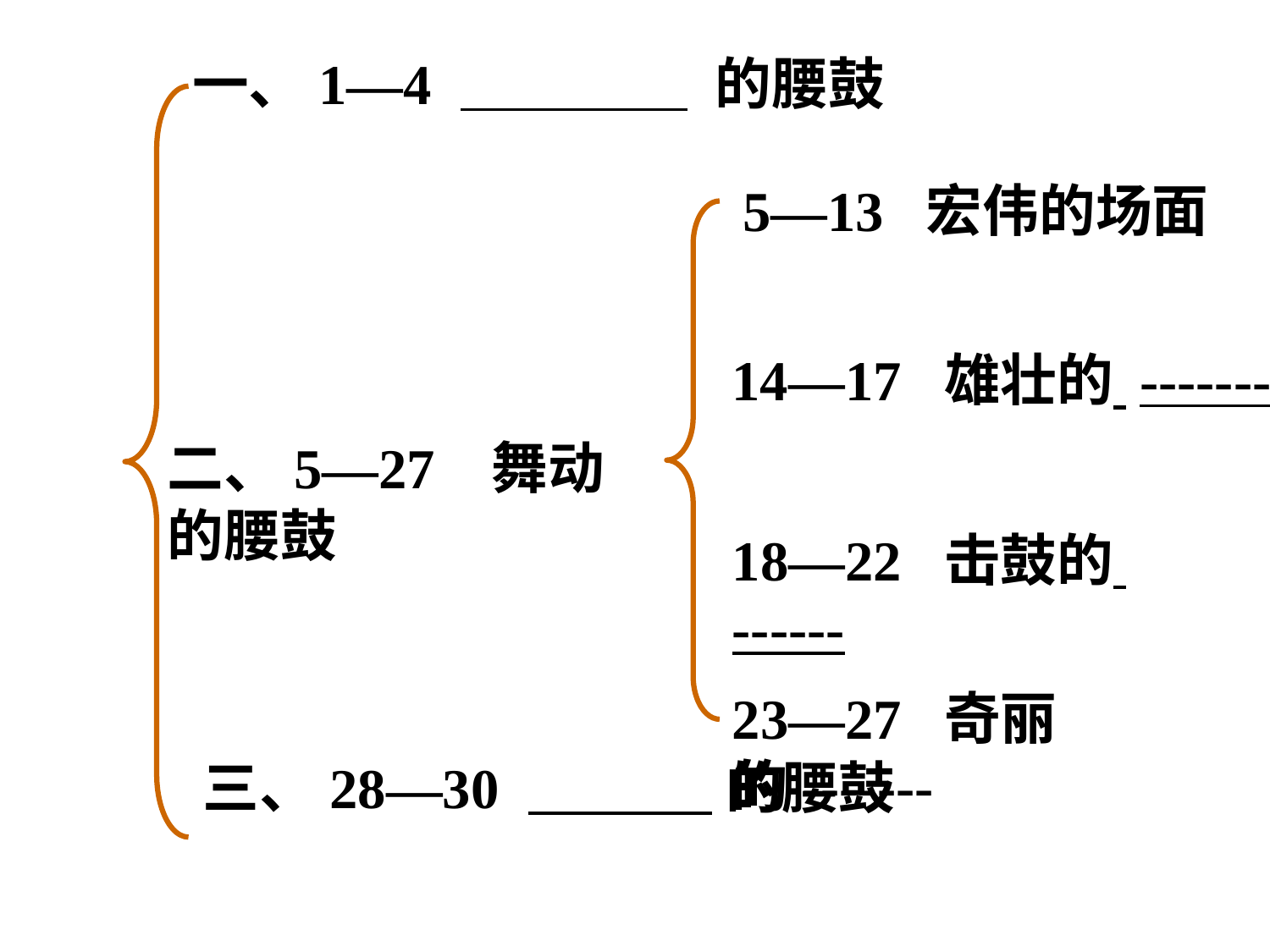

一、1—4                   的腰鼓

5—13  宏伟的场面

14—17  雄壮的 -------
二、5—27   舞动的腰鼓
18—22  击鼓的  ------
23—27  奇丽的-------
三、28—30               的腰鼓